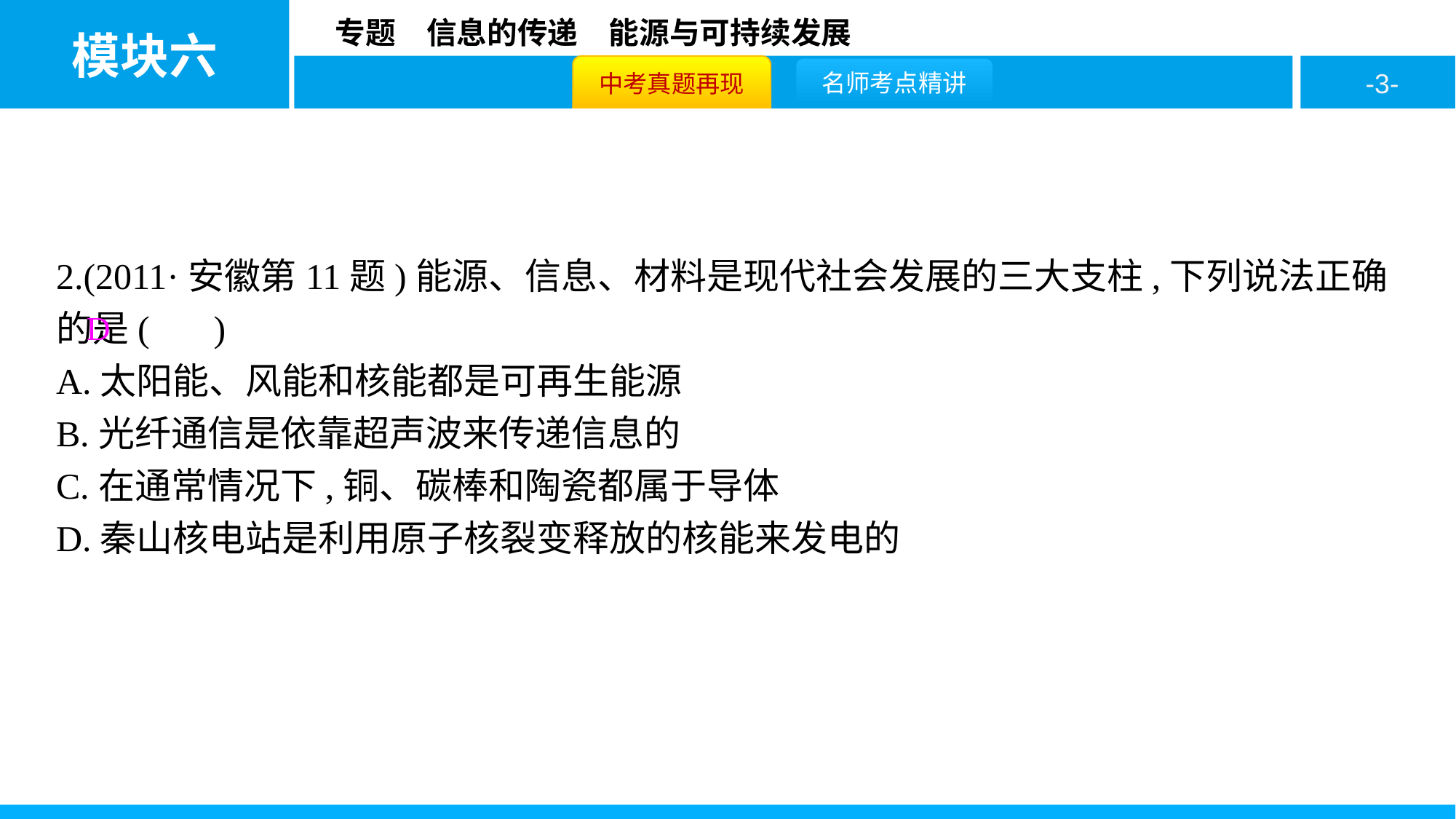

2.(2011·安徽第11题)能源、信息、材料是现代社会发展的三大支柱,下列说法正确的是(       )
A.太阳能、风能和核能都是可再生能源
B.光纤通信是依靠超声波来传递信息的
C.在通常情况下,铜、碳棒和陶瓷都属于导体
D.秦山核电站是利用原子核裂变释放的核能来发电的
D